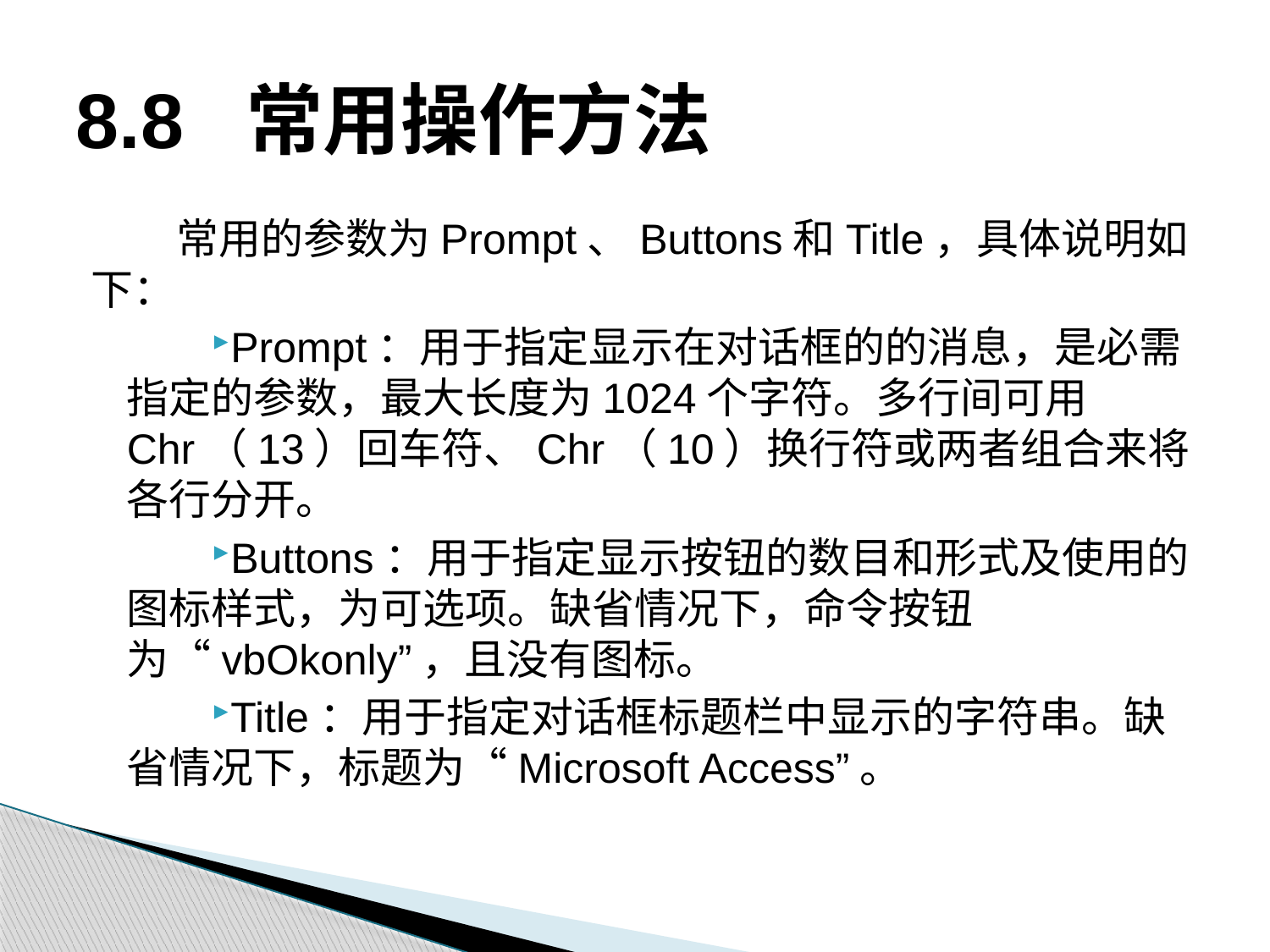

# 8.8  常用操作方法
常用的参数为Prompt、Buttons和Title，具体说明如下：
Prompt：用于指定显示在对话框的的消息，是必需指定的参数，最大长度为1024个字符。多行间可用Chr（13）回车符、Chr（10）换行符或两者组合来将各行分开。
Buttons：用于指定显示按钮的数目和形式及使用的图标样式，为可选项。缺省情况下，命令按钮为“vbOkonly”，且没有图标。
Title：用于指定对话框标题栏中显示的字符串。缺省情况下，标题为“Microsoft Access”。